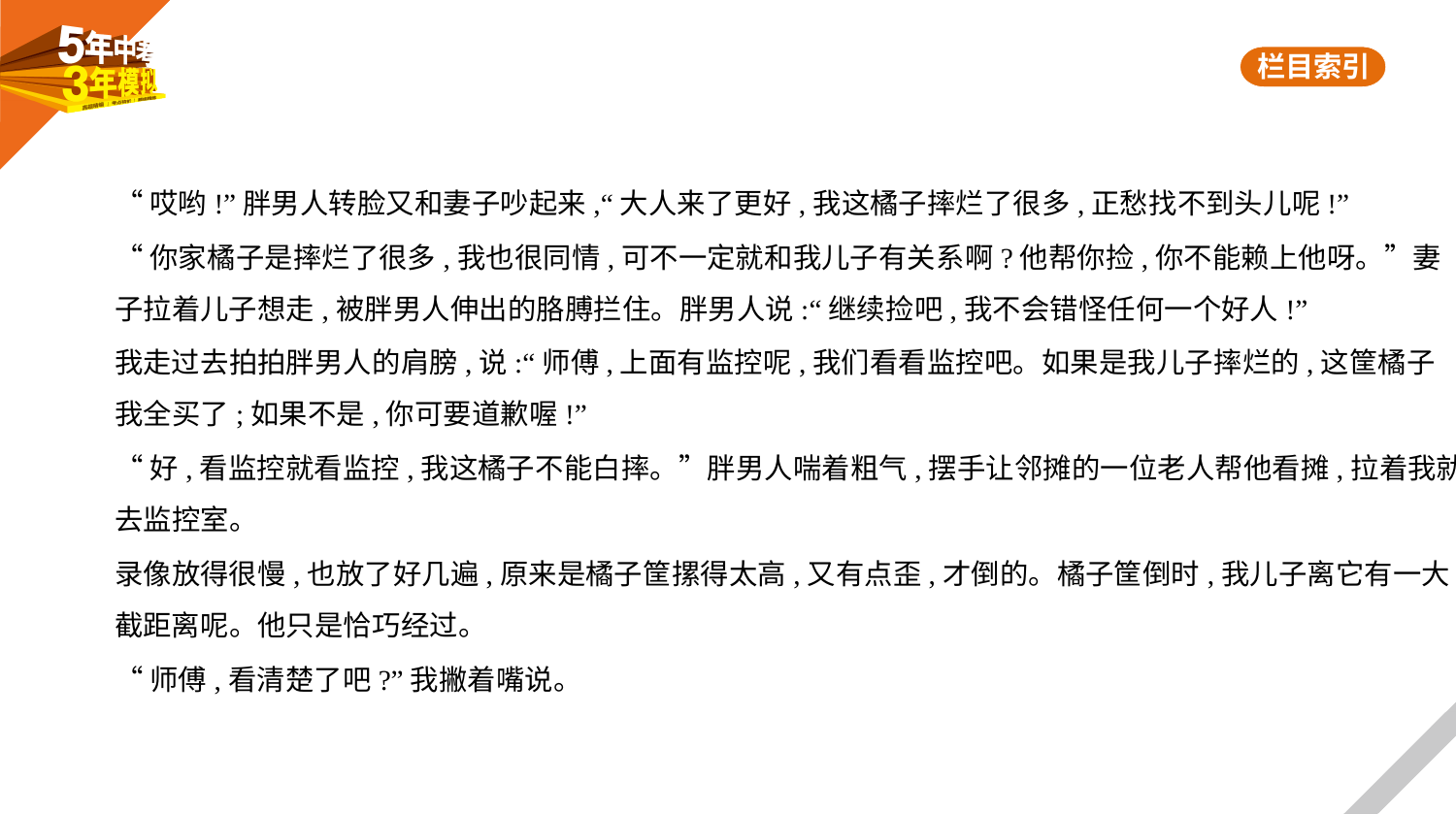

“哎哟!”胖男人转脸又和妻子吵起来,“大人来了更好,我这橘子摔烂了很多,正愁找不到头儿呢!”
“你家橘子是摔烂了很多,我也很同情,可不一定就和我儿子有关系啊?他帮你捡,你不能赖上他呀。”妻
子拉着儿子想走,被胖男人伸出的胳膊拦住。胖男人说:“继续捡吧,我不会错怪任何一个好人!”
我走过去拍拍胖男人的肩膀,说:“师傅,上面有监控呢,我们看看监控吧。如果是我儿子摔烂的,这筐橘子
我全买了;如果不是,你可要道歉喔!”
“好,看监控就看监控,我这橘子不能白摔。”胖男人喘着粗气,摆手让邻摊的一位老人帮他看摊,拉着我就
去监控室。
录像放得很慢,也放了好几遍,原来是橘子筐摞得太高,又有点歪,才倒的。橘子筐倒时,我儿子离它有一大
截距离呢。他只是恰巧经过。
“师傅,看清楚了吧?”我撇着嘴说。